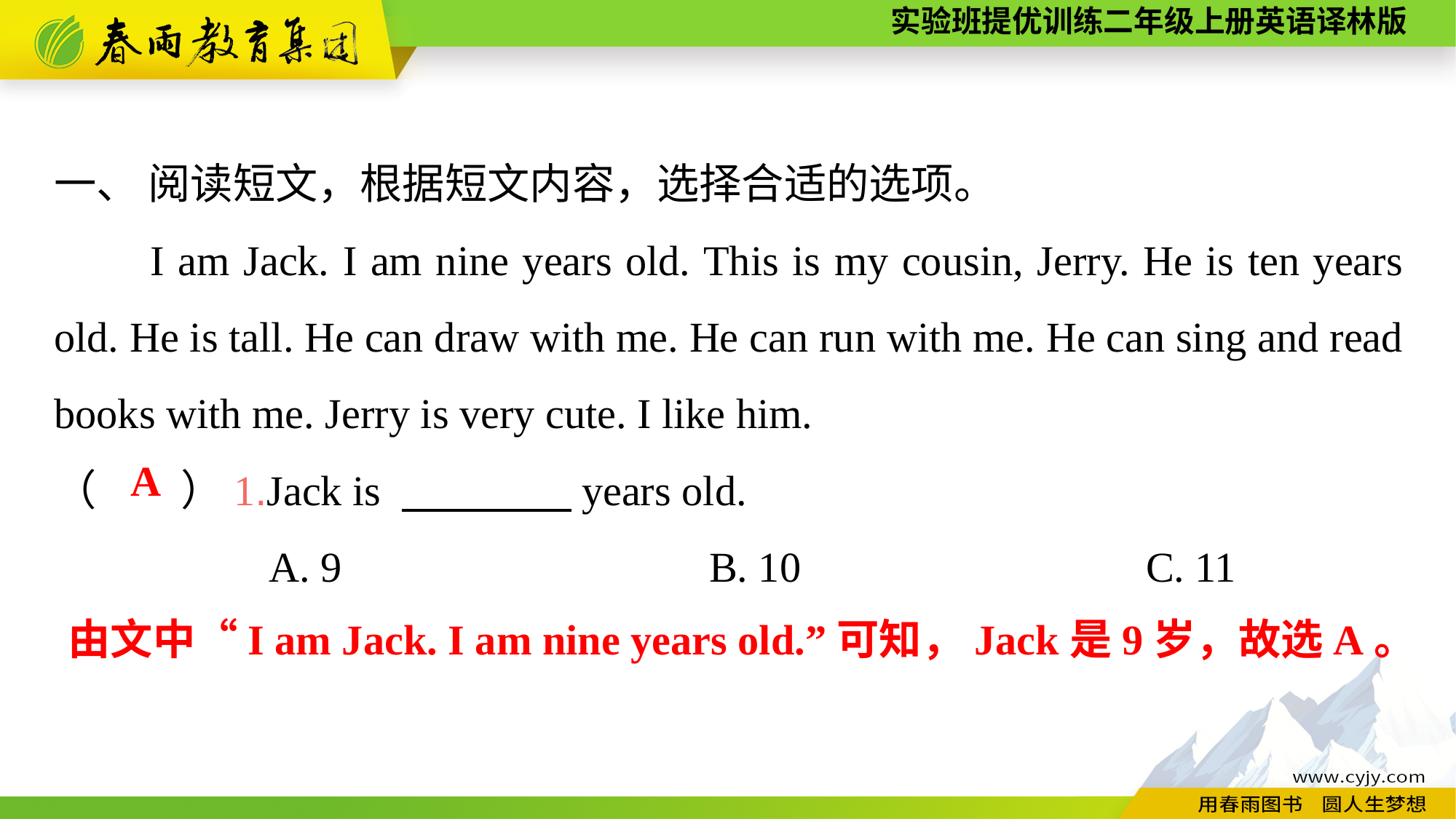

一、 阅读短文，根据短文内容，选择合适的选项。
I am Jack. I am nine years old. This is my cousin, Jerry. He is ten years old. He is tall. He can draw with me. He can run with me. He can sing and read books with me. Jerry is very cute. I like him.
（　　）1.Jack is 　　　　years old.
A. 9　　　　　　	B. 10　　　　　　	C. 11
A
由文中“I am Jack. I am nine years old.”可知，Jack是9岁，故选A。